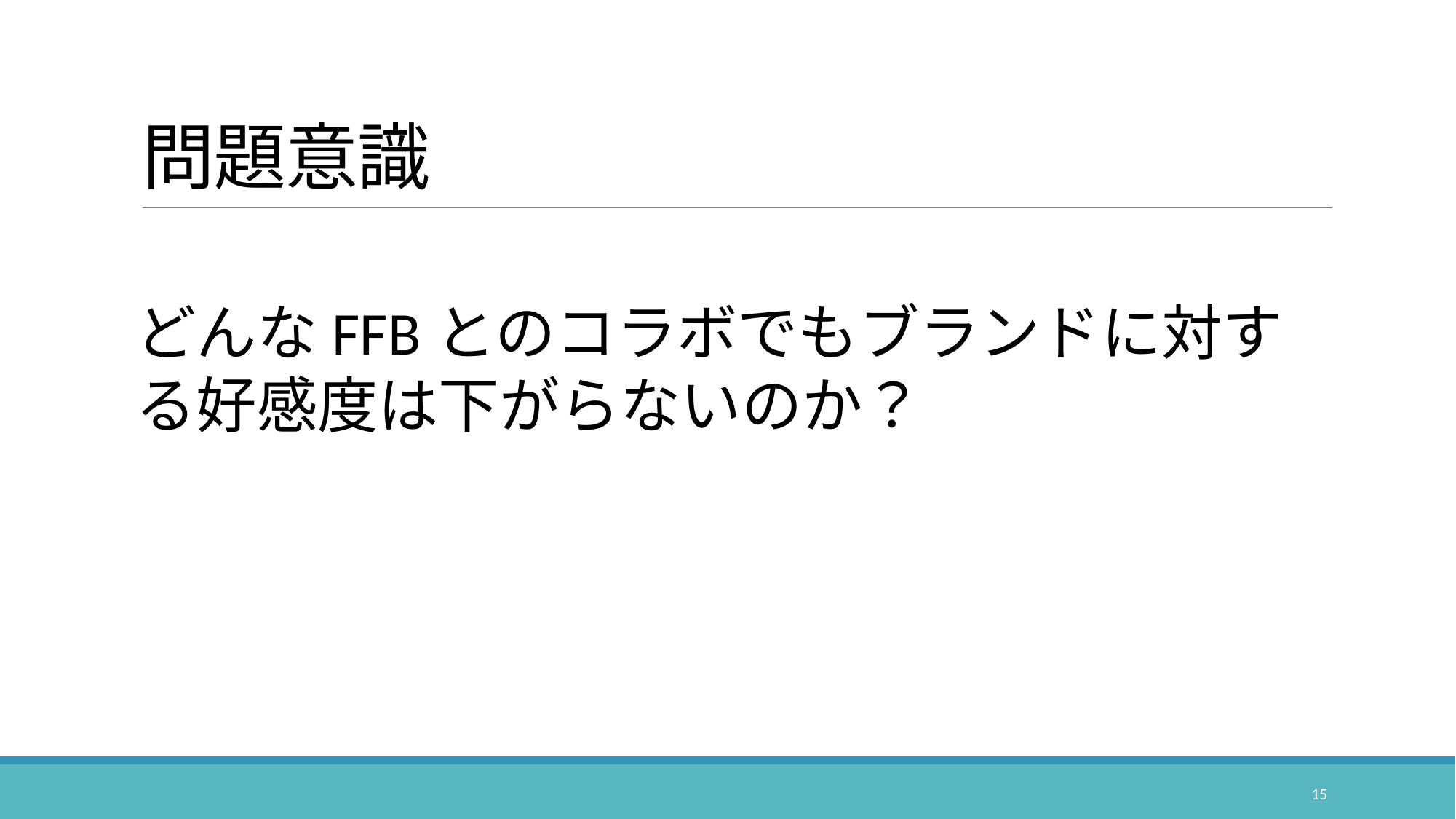

# 問題意識
どんなFFBとのコラボでもブランドに対する好感度は下がらないのか？
15